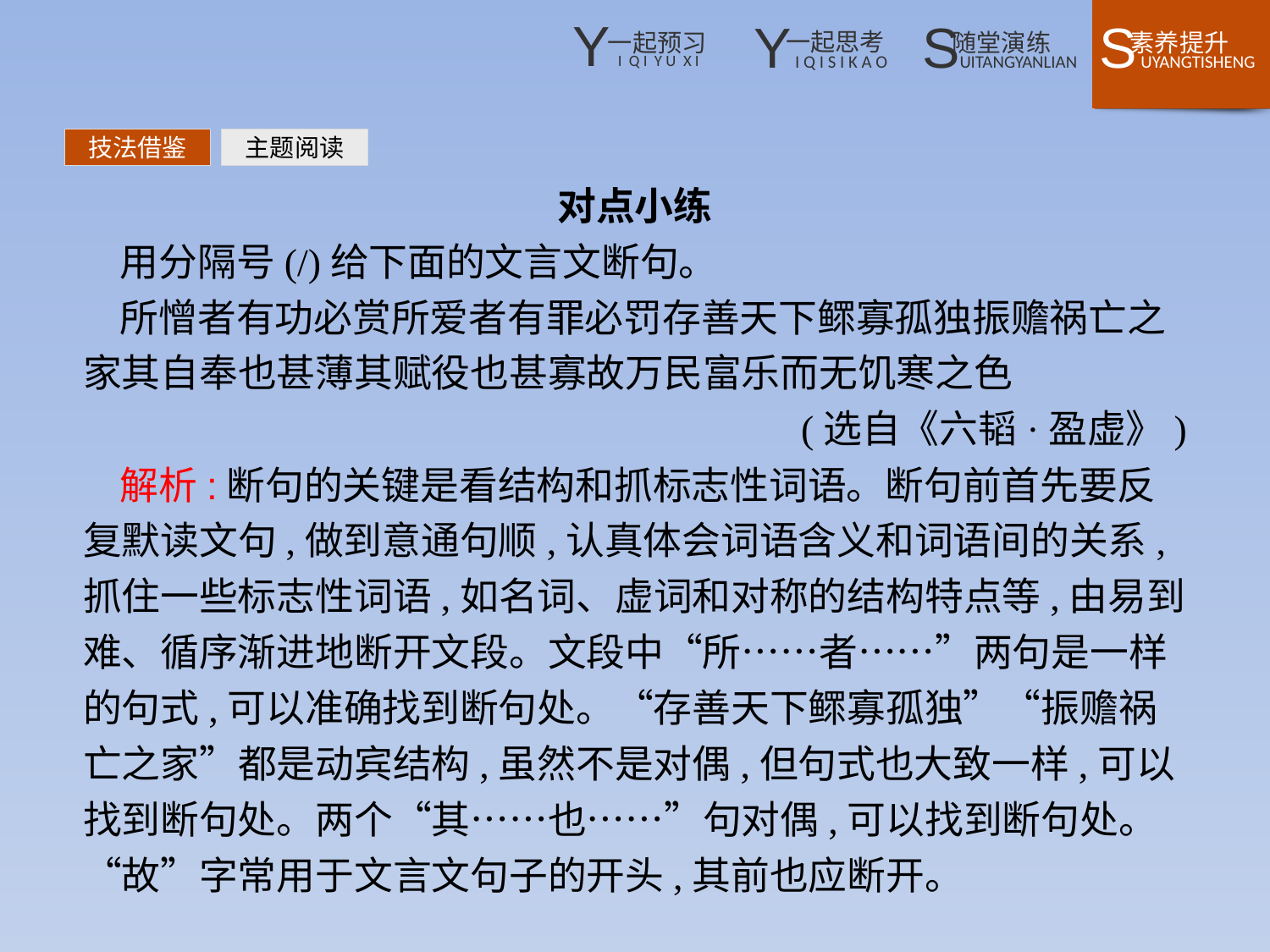

技法借鉴
主题阅读
对点小练
用分隔号(/)给下面的文言文断句。
所憎者有功必赏所爱者有罪必罚存善天下鳏寡孤独振赡祸亡之家其自奉也甚薄其赋役也甚寡故万民富乐而无饥寒之色
(选自《六韬·盈虚》)
解析:断句的关键是看结构和抓标志性词语。断句前首先要反复默读文句,做到意通句顺,认真体会词语含义和词语间的关系,抓住一些标志性词语,如名词、虚词和对称的结构特点等,由易到难、循序渐进地断开文段。文段中“所……者……”两句是一样的句式,可以准确找到断句处。“存善天下鳏寡孤独”“振赡祸亡之家”都是动宾结构,虽然不是对偶,但句式也大致一样,可以找到断句处。两个“其……也……”句对偶,可以找到断句处。“故”字常用于文言文句子的开头,其前也应断开。